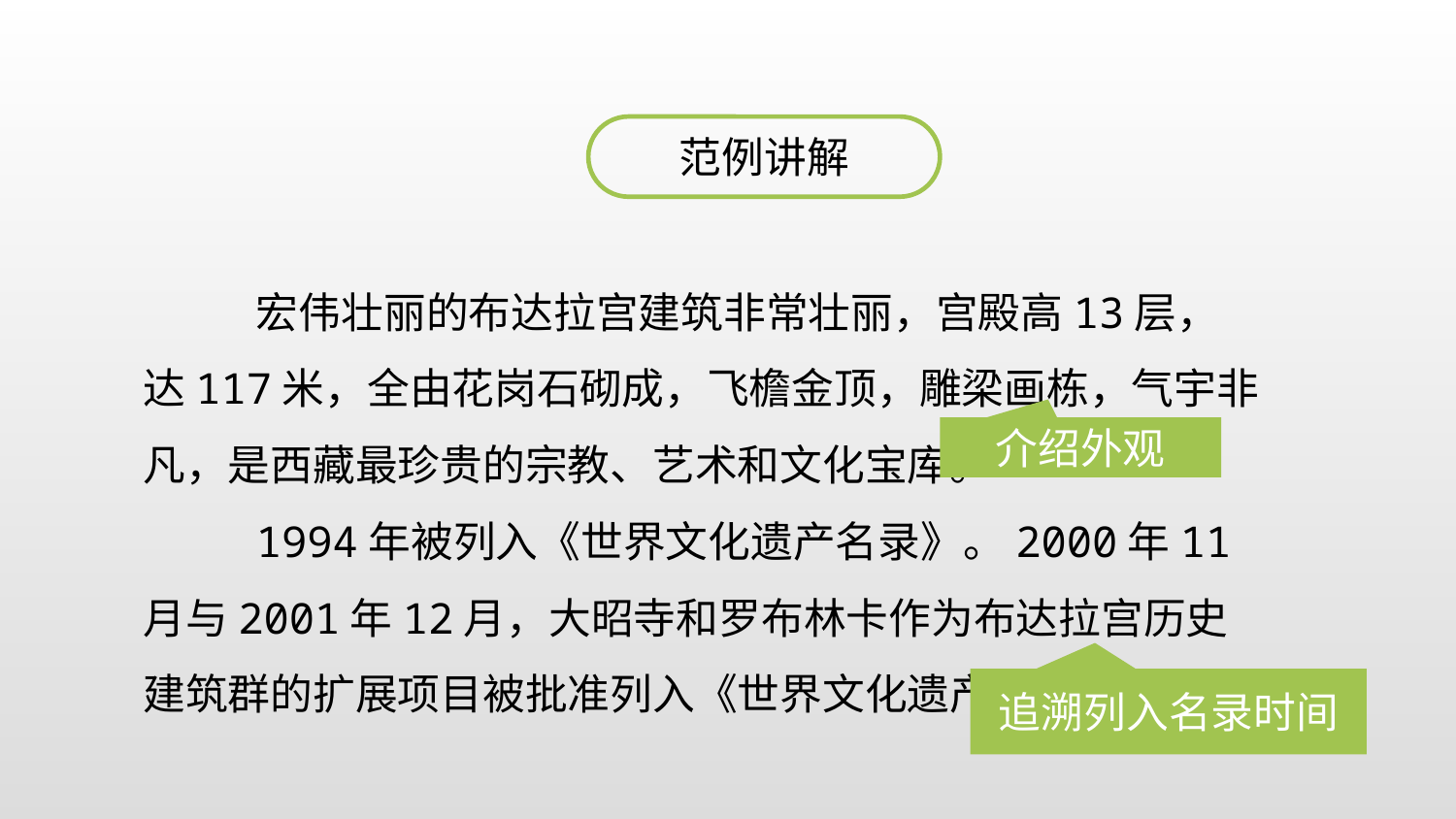

范例讲解
宏伟壮丽的布达拉宫建筑非常壮丽，宫殿高13层，达117米，全由花岗石砌成，飞檐金顶，雕梁画栋，气宇非凡，是西藏最珍贵的宗教、艺术和文化宝库。
1994年被列入《世界文化遗产名录》。2000年11月与2001年12月，大昭寺和罗布林卡作为布达拉宫历史建筑群的扩展项目被批准列入《世界文化遗产名录》。
介绍外观
追溯列入名录时间